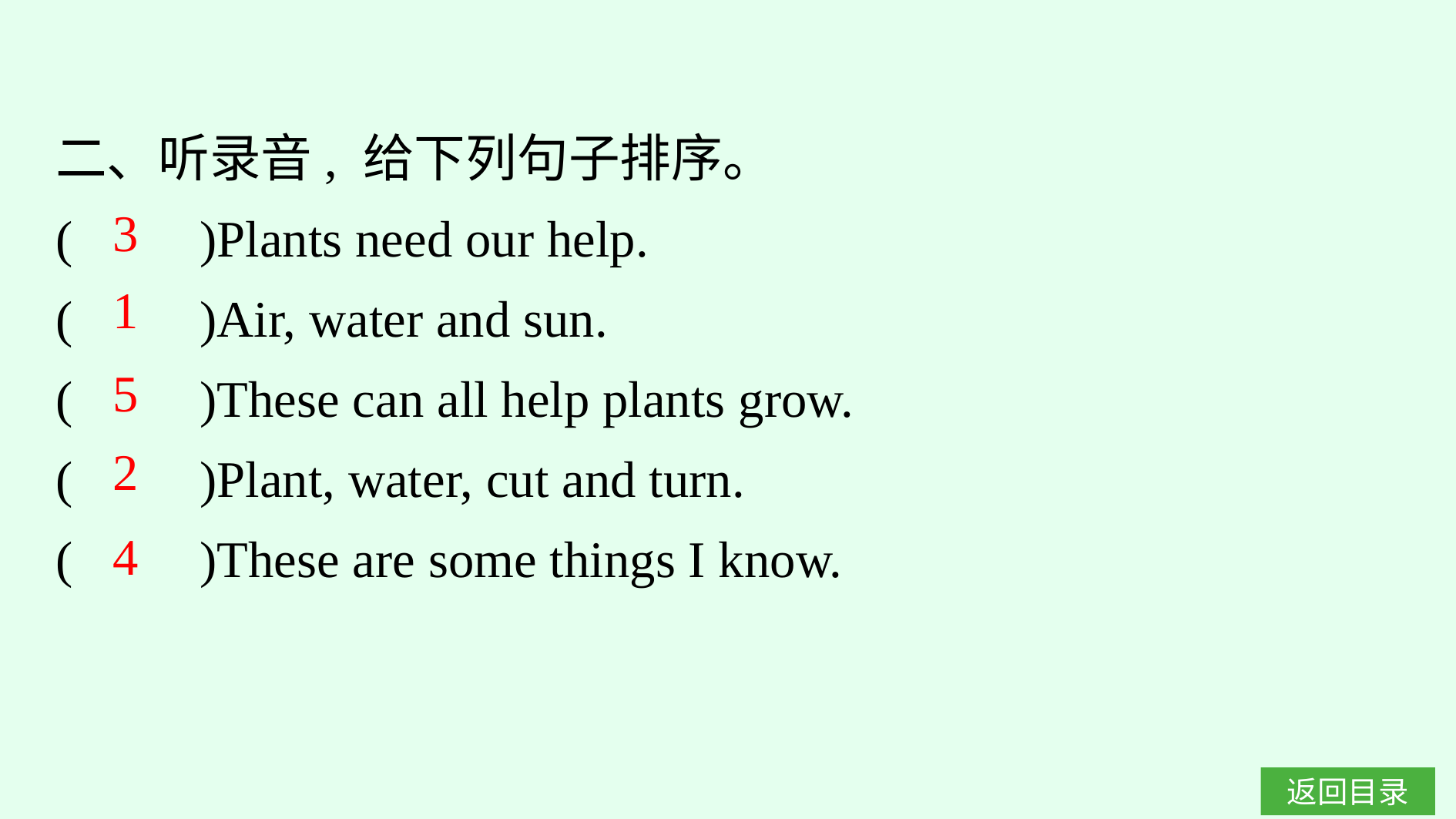

二、听录音, 给下列句子排序。
(　　)Plants need our help.
(　　)Air, water and sun.
(　　)These can all help plants grow.
(　　)Plant, water, cut and turn.
(　　)These are some things I know.
3
1
5
2
4